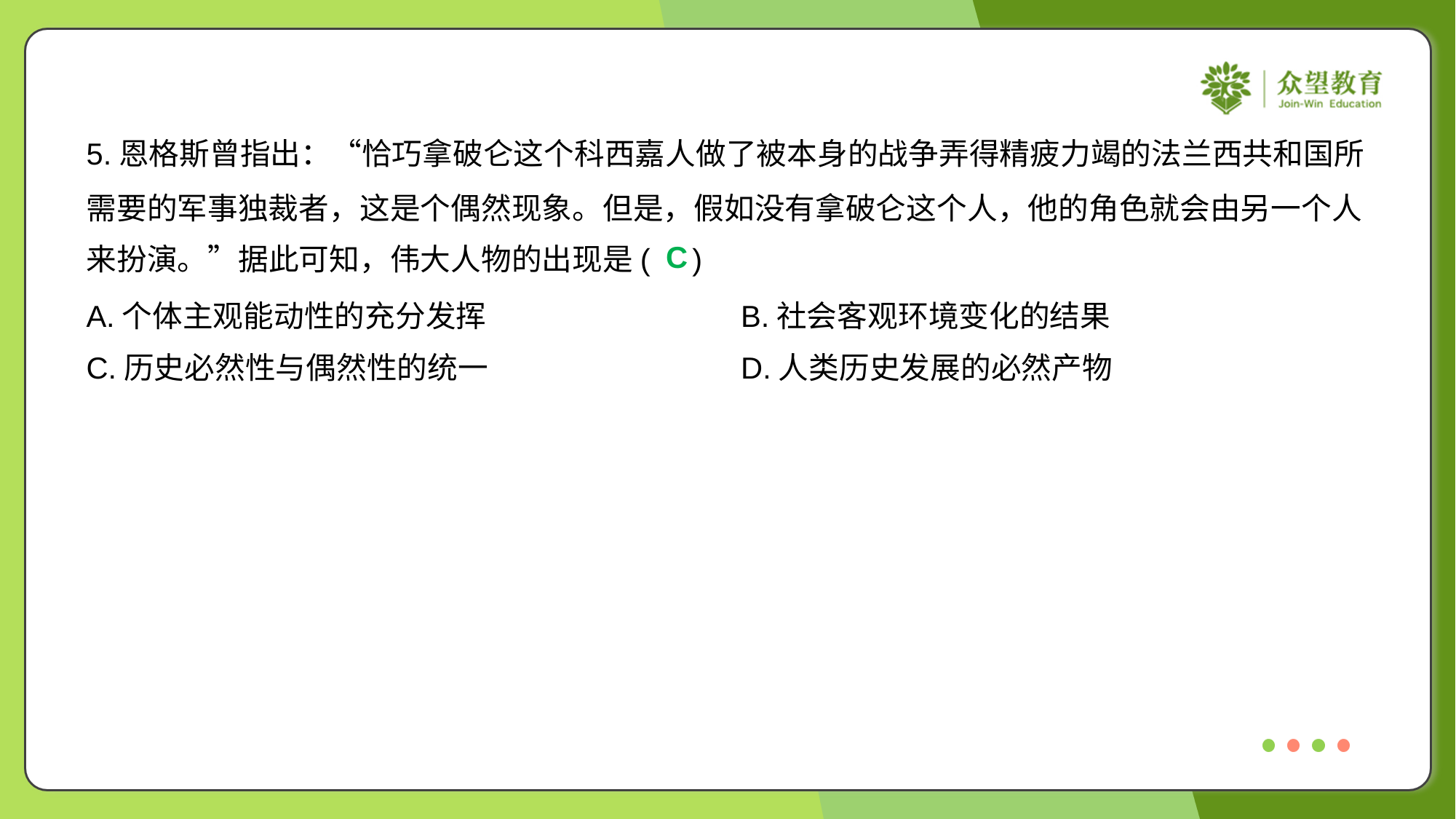

5.恩格斯曾指出：“恰巧拿破仑这个科西嘉人做了被本身的战争弄得精疲力竭的法兰西共和国所
需要的军事独裁者，这是个偶然现象。但是，假如没有拿破仑这个人，他的角色就会由另一个人
来扮演。”据此可知，伟大人物的出现是(     )
C
A.个体主观能动性的充分发挥	B.社会客观环境变化的结果
C.历史必然性与偶然性的统一	D.人类历史发展的必然产物